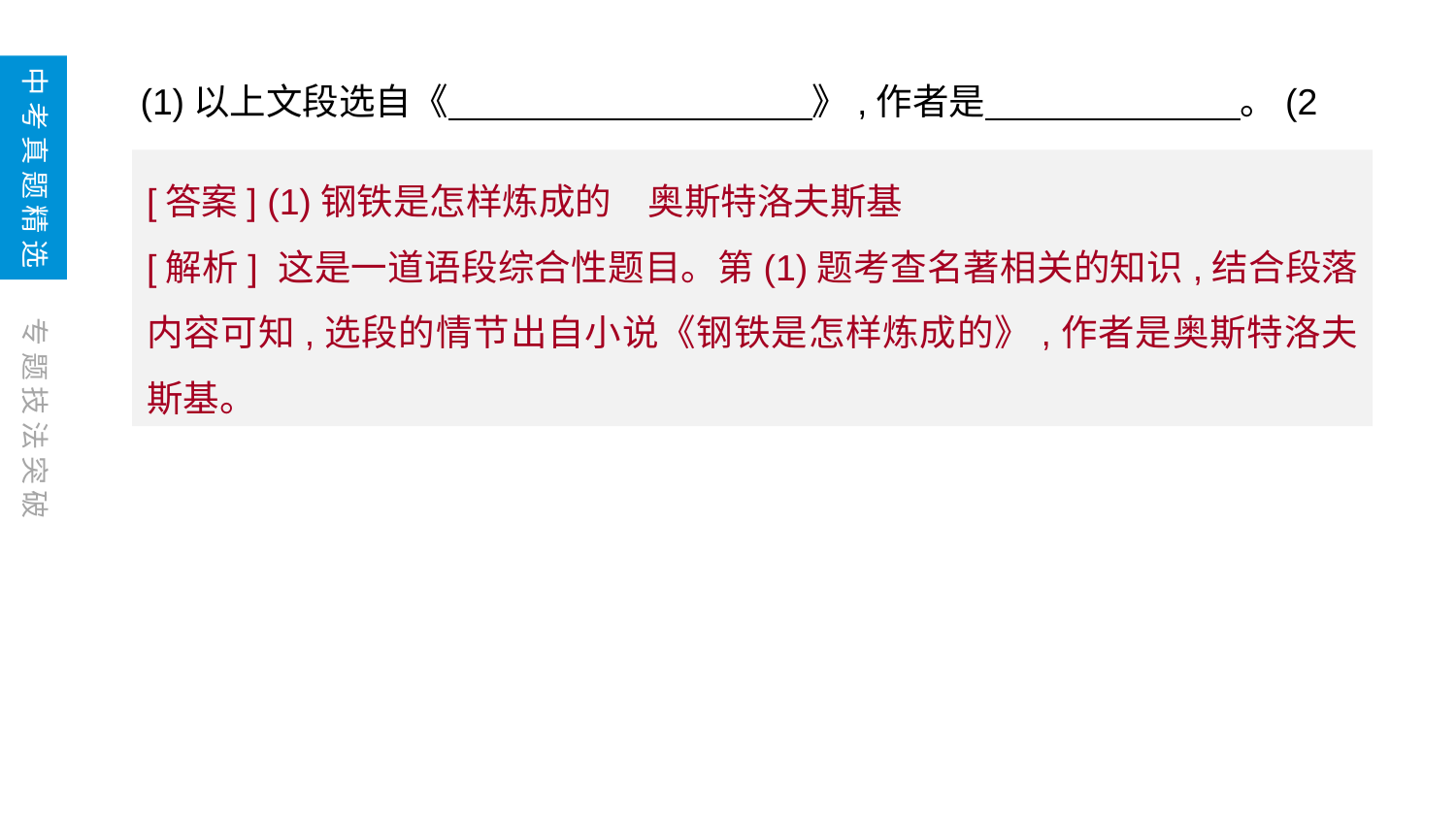

(1)以上文段选自《　　　　　　　　　　》,作者是　　　　　　　。(2分)

中考真题精选
[答案] (1)钢铁是怎样炼成的　奥斯特洛夫斯基
[解析] 这是一道语段综合性题目。第(1)题考查名著相关的知识,结合段落内容可知,选段的情节出自小说《钢铁是怎样炼成的》,作者是奥斯特洛夫斯基。
专题技法突破